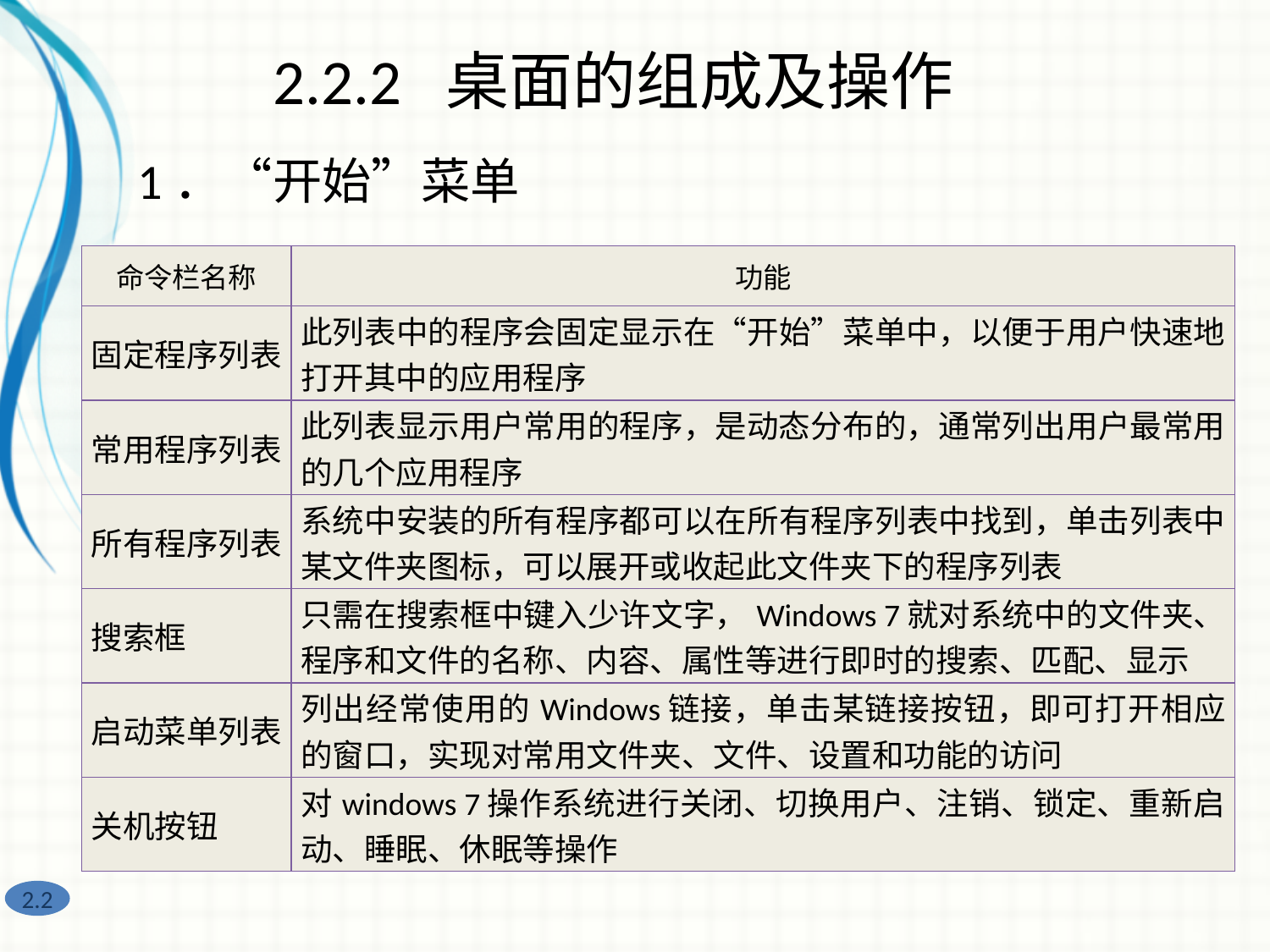

2.2.2  桌面的组成及操作
1．“开始”菜单
| 命令栏名称 | 功能 |
| --- | --- |
| 固定程序列表 | 此列表中的程序会固定显示在“开始”菜单中，以便于用户快速地打开其中的应用程序 |
| 常用程序列表 | 此列表显示用户常用的程序，是动态分布的，通常列出用户最常用的几个应用程序 |
| 所有程序列表 | 系统中安装的所有程序都可以在所有程序列表中找到，单击列表中某文件夹图标，可以展开或收起此文件夹下的程序列表 |
| 搜索框 | 只需在搜索框中键入少许文字，Windows 7就对系统中的文件夹、程序和文件的名称、内容、属性等进行即时的搜索、匹配、显示 |
| 启动菜单列表 | 列出经常使用的Windows链接，单击某链接按钮，即可打开相应的窗口，实现对常用文件夹、文件、设置和功能的访问 |
| 关机按钮 | 对windows 7操作系统进行关闭、切换用户、注销、锁定、重新启动、睡眠、休眠等操作 |